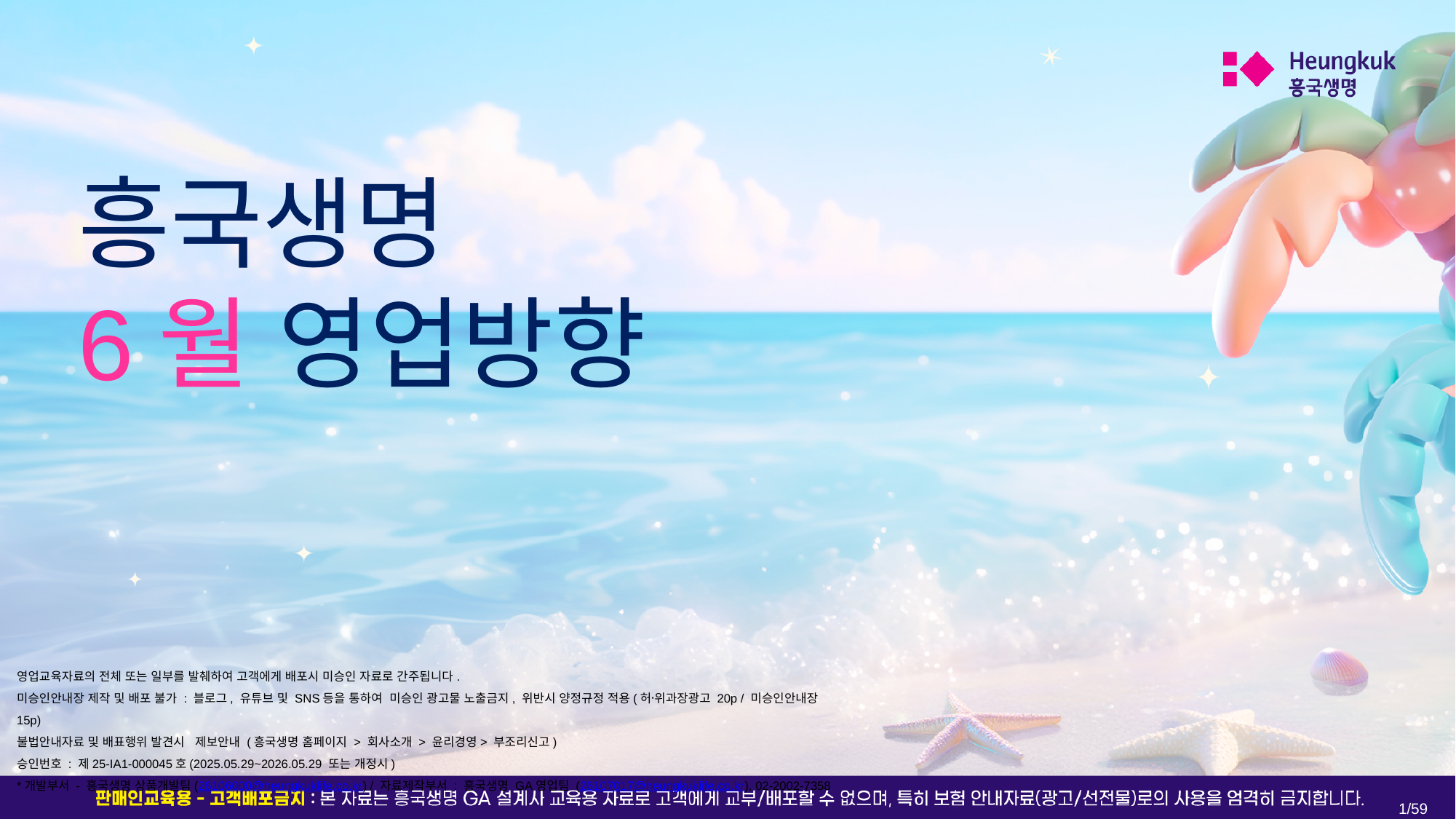

흥국생명
6월 영업방향
영업교육자료의 전체 또는 일부를 발췌하여 고객에게 배포시 미승인 자료로 간주됩니다.
미승인안내장 제작 및 배포 불가 : 블로그, 유튜브 및 SNS등을 통하여  미승인 광고물 노출금지, 위반시 양정규정 적용(허위〮과장광고 20p / 미승인안내장 15p)
불법안내자료 및 배표행위 발견시   제보안내 (흥국생명 홈페이지 > 회사소개 > 윤리경영> 부조리신고)
승인번호 : 제25-IA1-000045호(2025.05.29~2026.05.29 또는 개정시)
*개발부서 - 흥국생명 상품개발팀(26106000@heungkuklife.co.kr) / 자료제작부서 : 흥국생명 GA영업팀 (26107017@heungkuklife.co.kr), 02-2002-7358
1/59